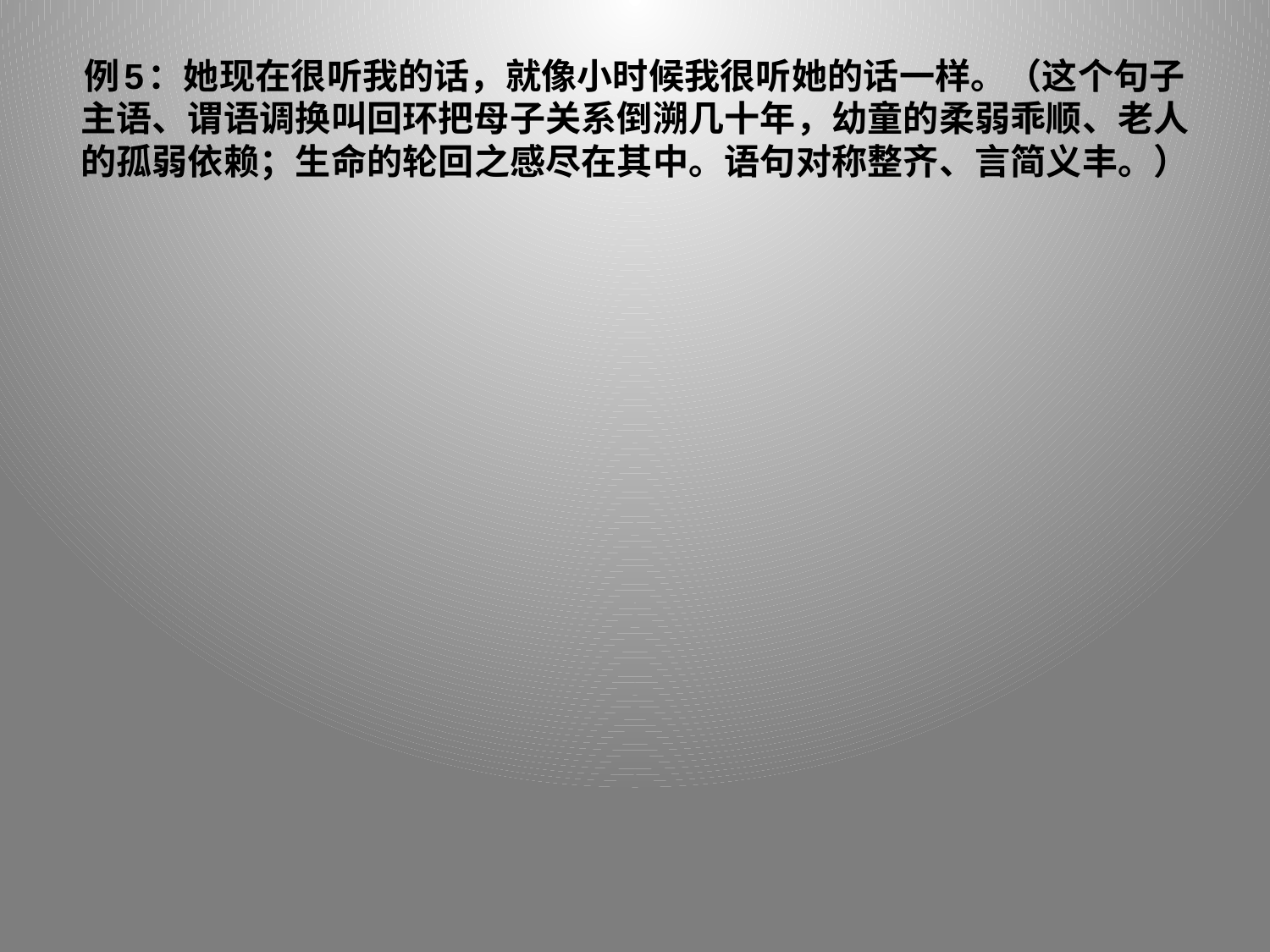

# 例5：她现在很听我的话，就像小时候我很听她的话一样。（这个句子主语、谓语调换叫回环把母子关系倒溯几十年，幼童的柔弱乖顺、老人的孤弱依赖；生命的轮回之感尽在其中。语句对称整齐、言简义丰。）